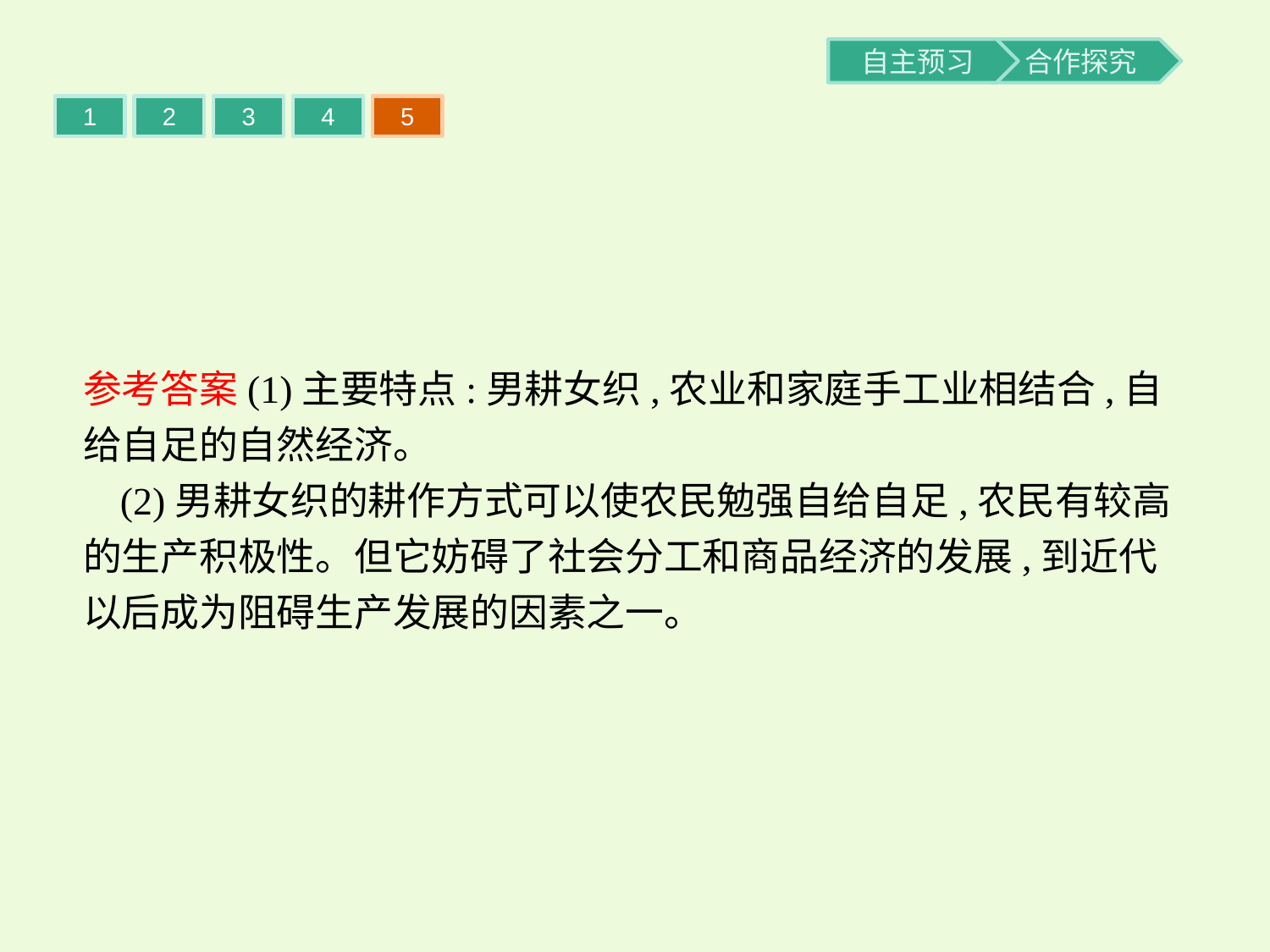

1
2
3
4
5
参考答案(1)主要特点:男耕女织,农业和家庭手工业相结合,自给自足的自然经济。
(2)男耕女织的耕作方式可以使农民勉强自给自足,农民有较高的生产积极性。但它妨碍了社会分工和商品经济的发展,到近代以后成为阻碍生产发展的因素之一。